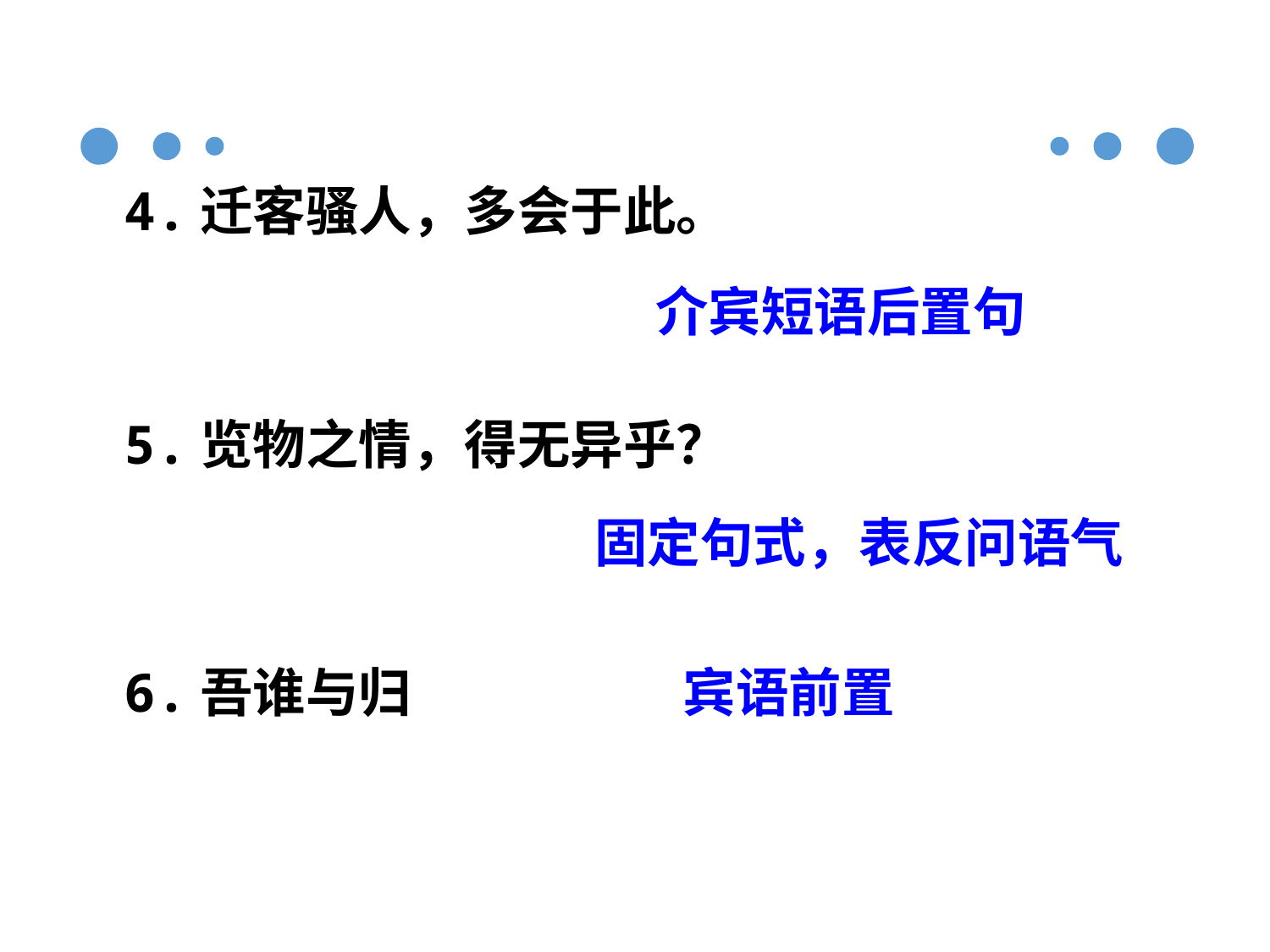

4.迁客骚人，多会于此。
介宾短语后置句
5.览物之情，得无异乎？
固定句式，表反问语气
6.吾谁与归
宾语前置